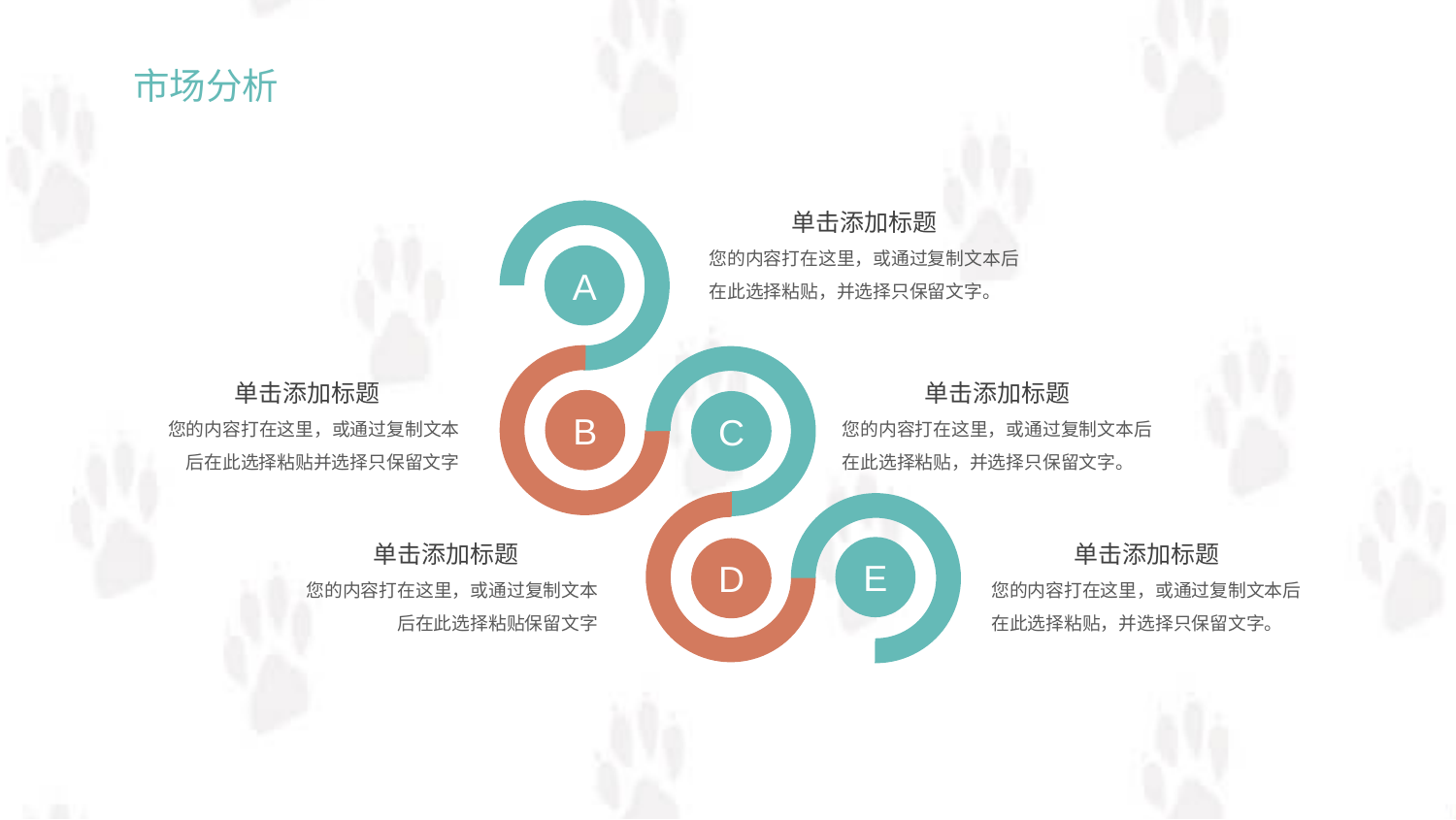

单击添加标题
您的内容打在这里，或通过复制文本后在此选择粘贴，并选择只保留文字。
A

单击添加标题
您的内容打在这里，或通过复制文本后在此选择粘贴并选择只保留文字
单击添加标题
您的内容打在这里，或通过复制文本后在此选择粘贴，并选择只保留文字。
B
C

单击添加标题
您的内容打在这里，或通过复制文本后在此选择粘贴保留文字
单击添加标题
您的内容打在这里，或通过复制文本后在此选择粘贴，并选择只保留文字。
E
D